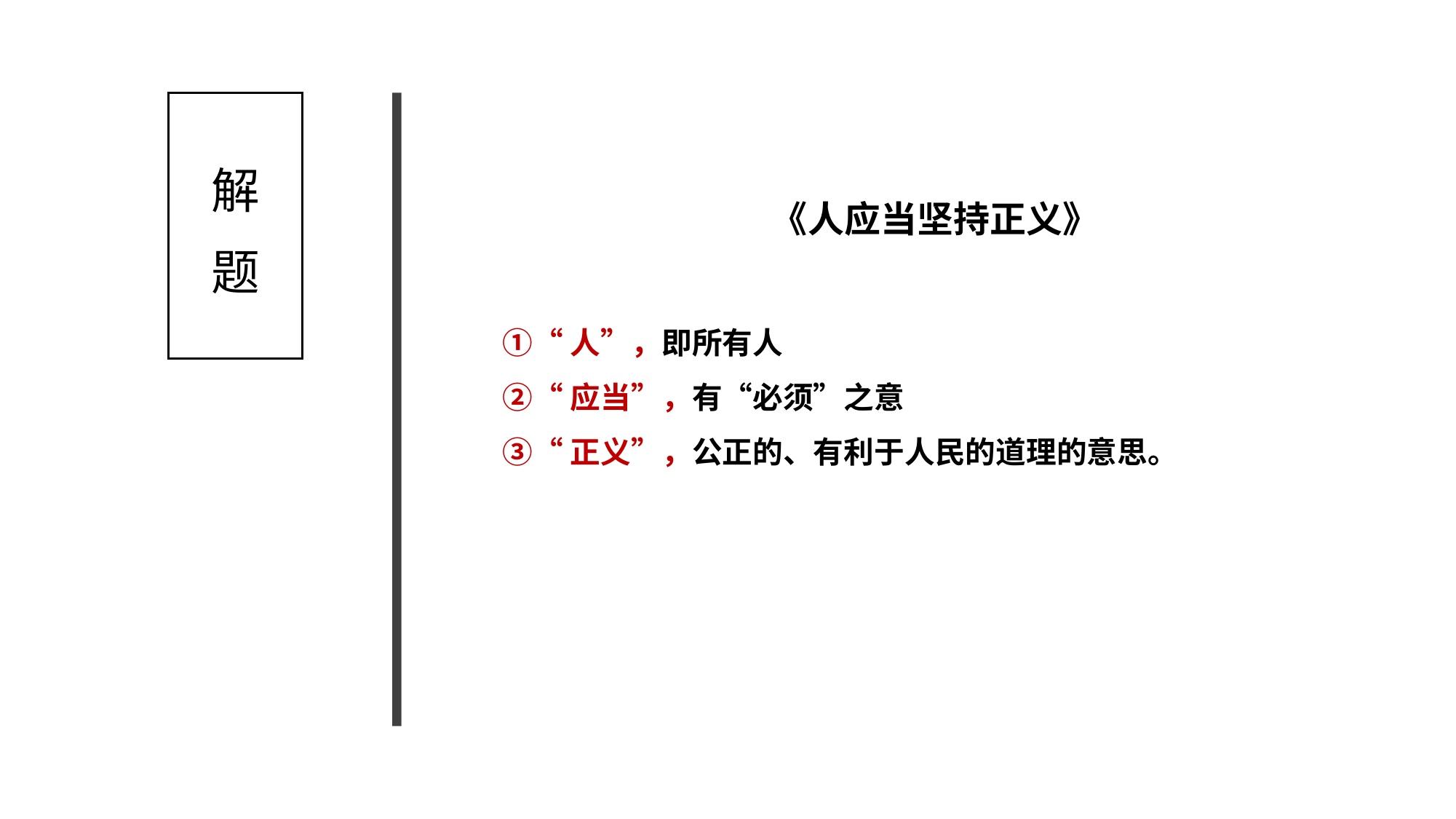

解题
《人应当坚持正义》

①“人”，即所有人
②“应当”，有“必须”之意
③“正义”，公正的、有利于人民的道理的意思。